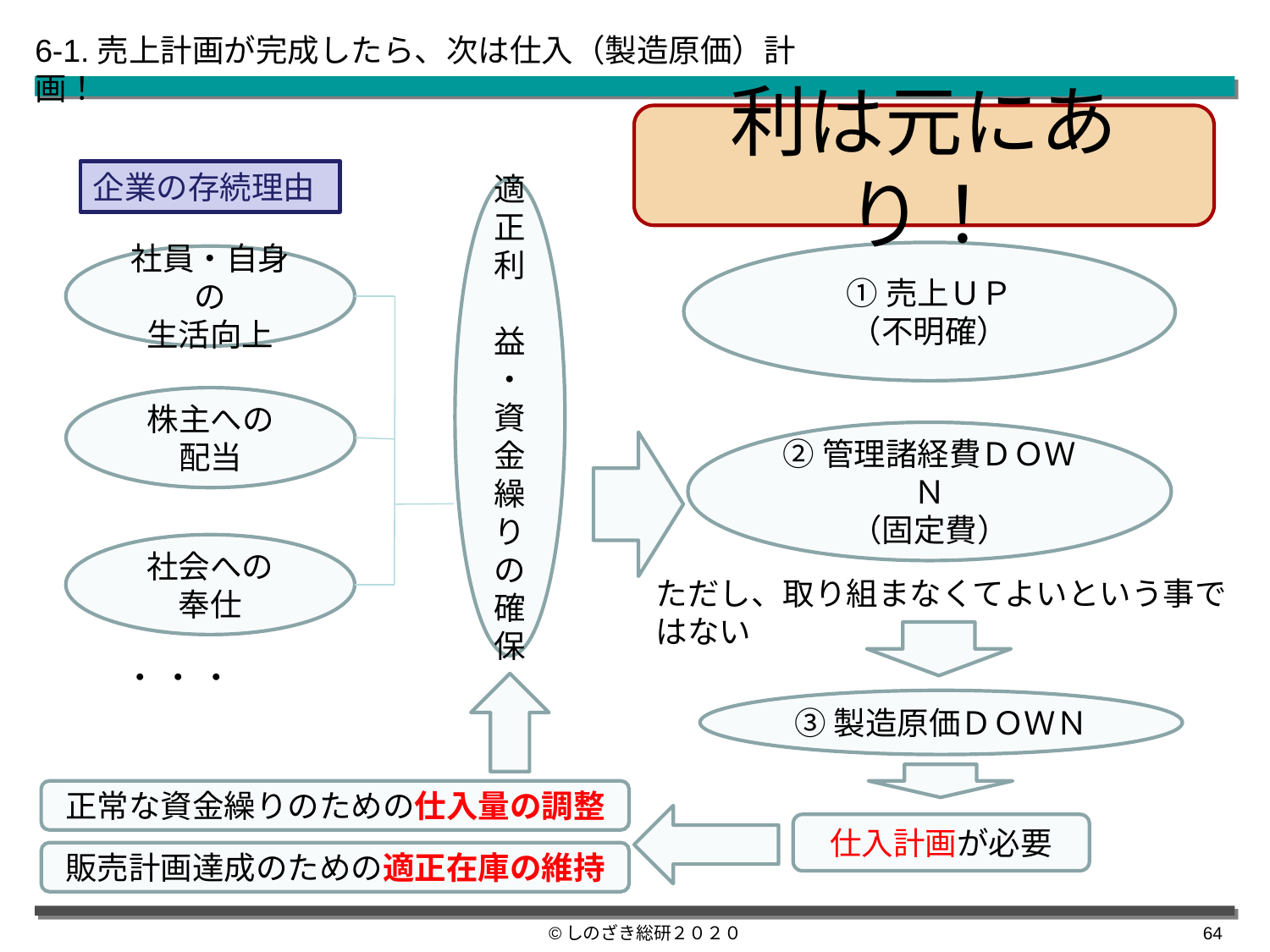

6-1.売上計画が完成したら、次は仕入（製造原価）計画！
利は元にあり！
企業の存続理由
適正利　益
・
資金繰りの確保
①売上ＵＰ
（不明確）
社員・自身の
生活向上
株主への
配当
②管理諸経費ＤＯＷＮ
（固定費）

社会への
奉仕
ただし、取り組まなくてよいという事ではない

・・・

③製造原価ＤＯＷＮ

正常な資金繰りのための仕入量の調整

仕入計画が必要
販売計画達成のための適正在庫の維持
©しのざき総研２０２０
64